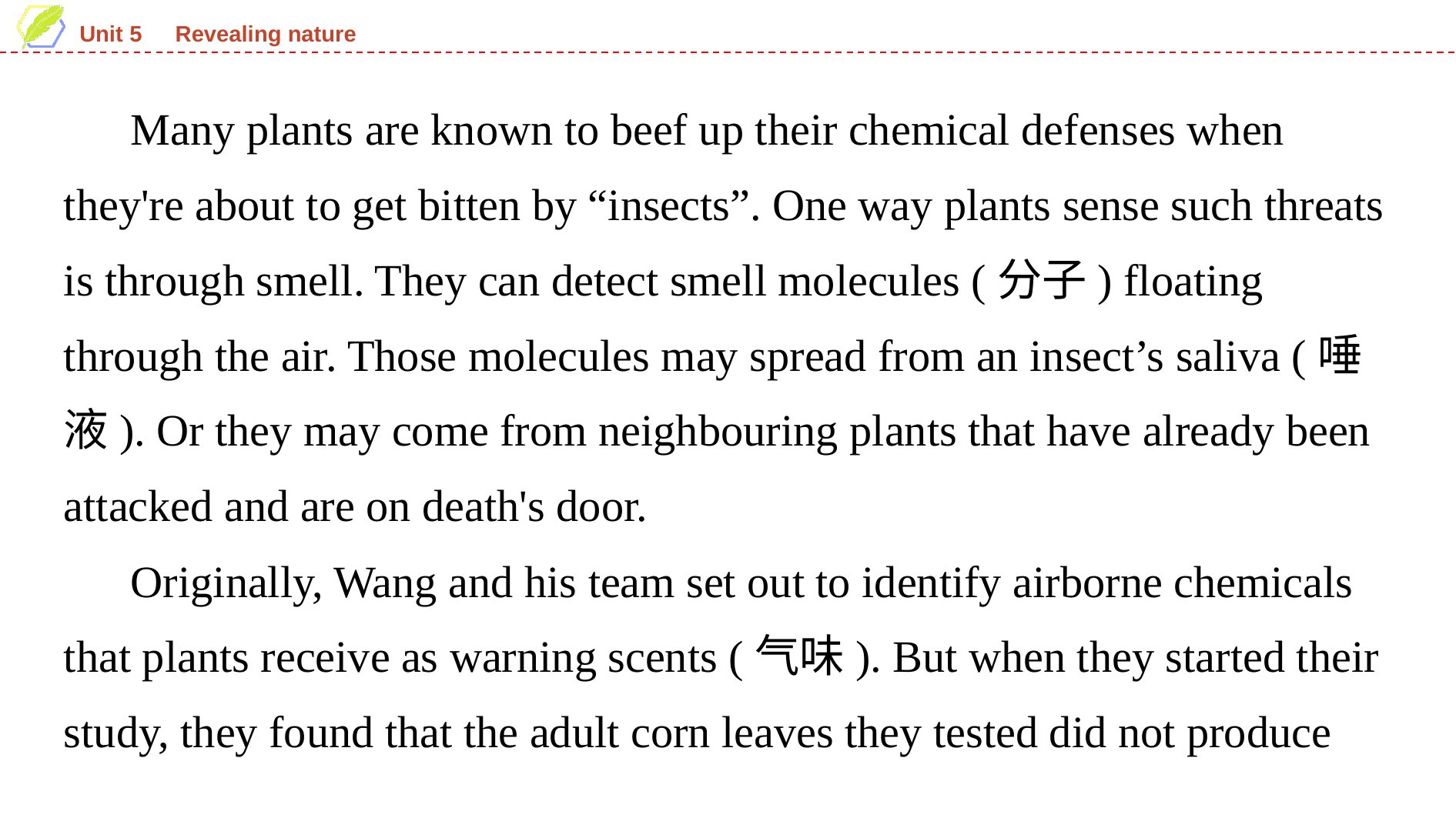

Many plants are known to beef up their chemical defenses when they're about to get bitten by “insects”. One way plants sense such threats is through smell. They can detect smell molecules (分子) floating through the air. Those molecules may spread from an insect’s saliva (唾液). Or they may come from neighbouring plants that have already been attacked and are on death's door.
      Originally, Wang and his team set out to identify airborne chemicals that plants receive as warning scents (气味). But when they started their study, they found that the adult corn leaves they tested did not produce